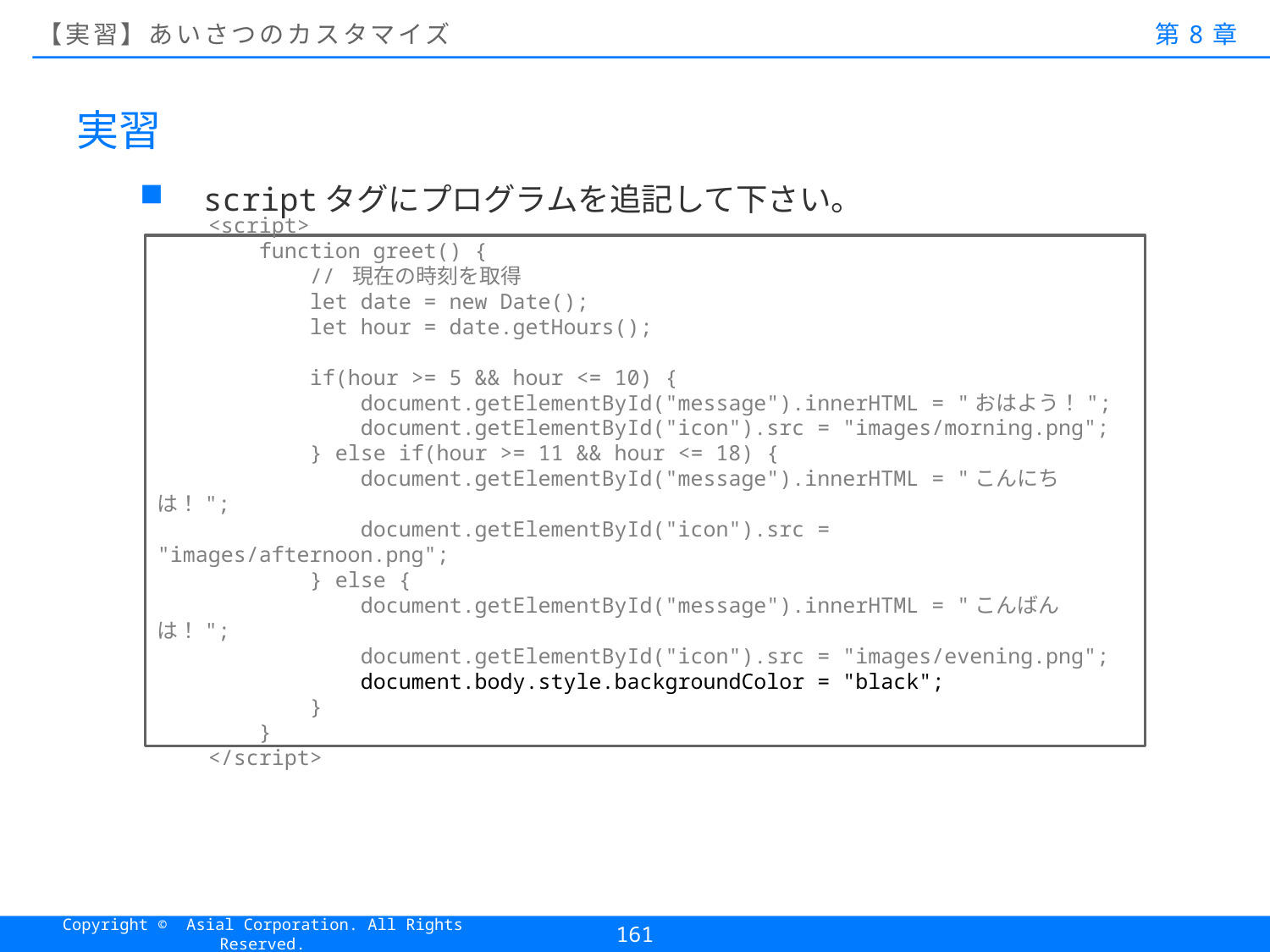

# 【実習】あいさつのカスタマイズ
第8章
実習
scriptタグにプログラムを追記して下さい。

    <script>
        function greet() {
            // 現在の時刻を取得
            let date = new Date();
            let hour = date.getHours();

            if(hour >= 5 && hour <= 10) {
                document.getElementById("message").innerHTML = "おはよう！";
                document.getElementById("icon").src = "images/morning.png";
            } else if(hour >= 11 && hour <= 18) {
                document.getElementById("message").innerHTML = "こんにちは！";
                document.getElementById("icon").src = "images/afternoon.png";
            } else {
                document.getElementById("message").innerHTML = "こんばんは！";
                document.getElementById("icon").src = "images/evening.png";
                document.body.style.backgroundColor = "black";
            }
        }
    </script>
161